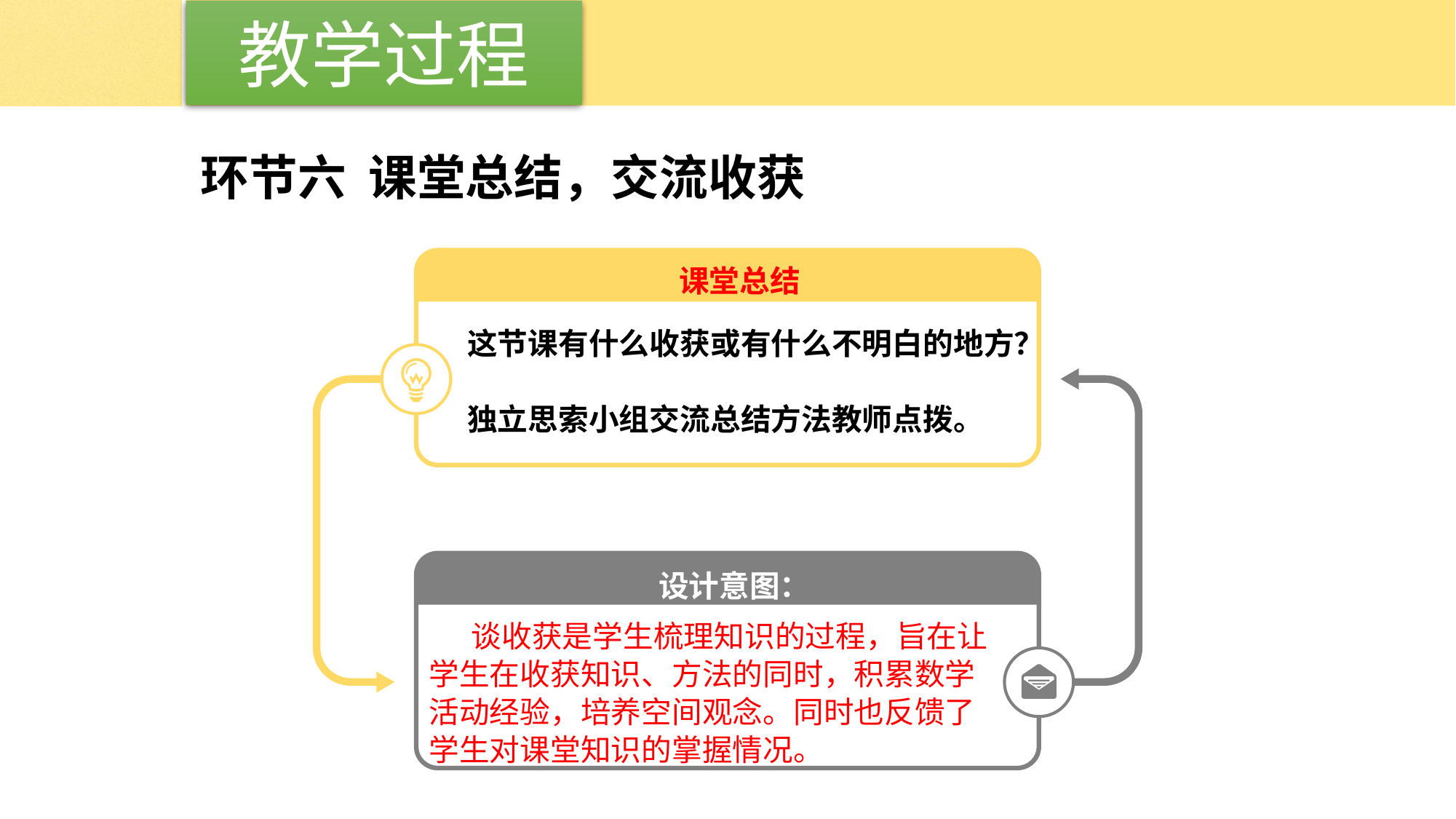

教学过程
环节六  课堂总结，交流收获

课堂总结
这节课有什么收获或有什么不明白的地方？
独立思索小组交流总结方法教师点拨。

设计意图：
谈收获是学生梳理知识的过程，旨在让学生在收获知识、方法的同时，积累数学活动经验，培养空间观念。同时也反馈了学生对课堂知识的掌握情况。

“Aenean commodo ligula eget dolor.”